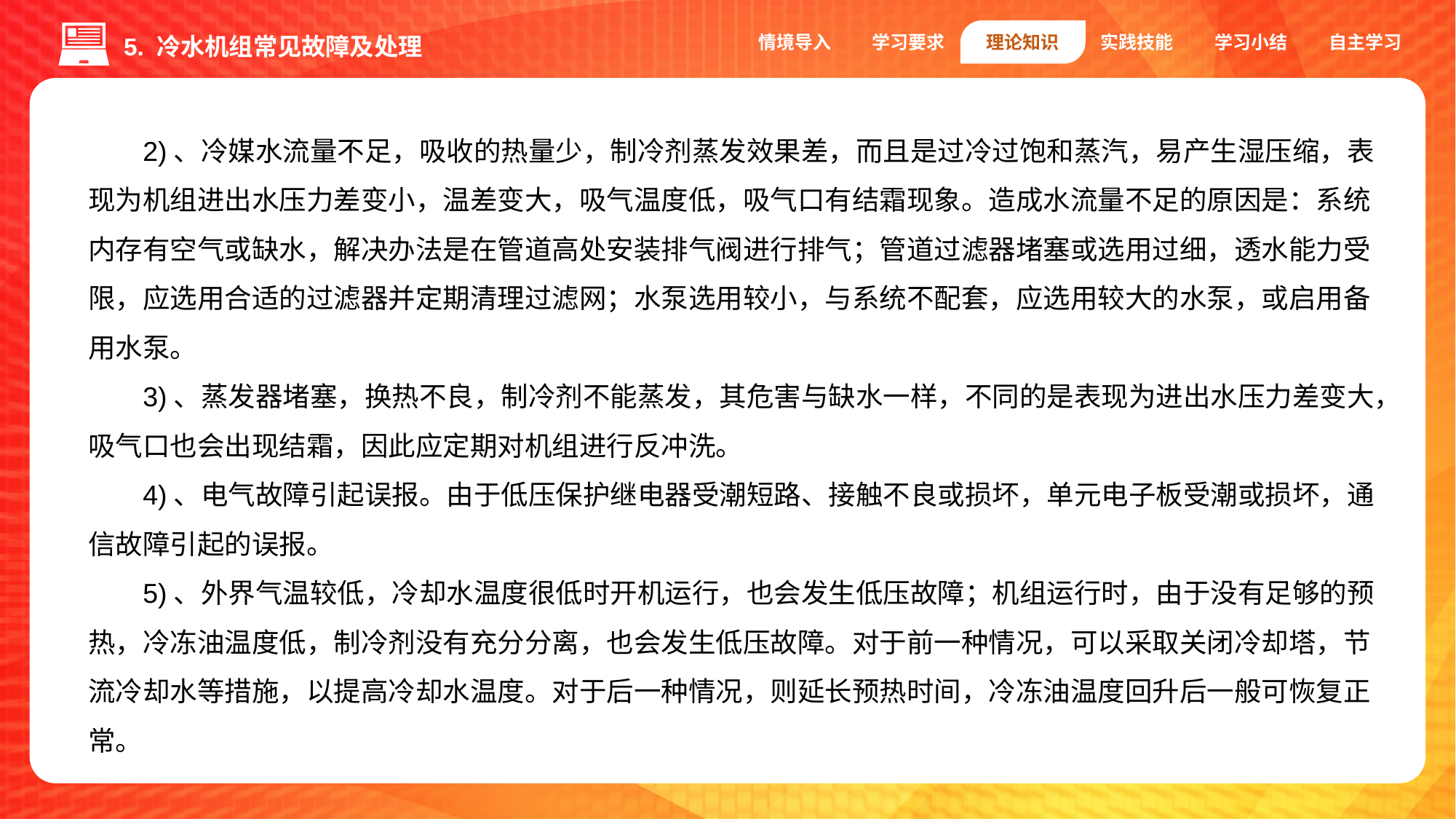

情境导入
学习要求
理论知识
实践技能
学习小结
自主学习

5. 冷水机组常见故障及处理
2)、冷媒水流量不足，吸收的热量少，制冷剂蒸发效果差，而且是过冷过饱和蒸汽，易产生湿压缩，表现为机组进出水压力差变小，温差变大，吸气温度低，吸气口有结霜现象。造成水流量不足的原因是：系统内存有空气或缺水，解决办法是在管道高处安装排气阀进行排气；管道过滤器堵塞或选用过细，透水能力受限，应选用合适的过滤器并定期清理过滤网；水泵选用较小，与系统不配套，应选用较大的水泵，或启用备用水泵。
3)、蒸发器堵塞，换热不良，制冷剂不能蒸发，其危害与缺水一样，不同的是表现为进出水压力差变大，吸气口也会出现结霜，因此应定期对机组进行反冲洗。
4)、电气故障引起误报。由于低压保护继电器受潮短路、接触不良或损坏，单元电子板受潮或损坏，通信故障引起的误报。
5)、外界气温较低，冷却水温度很低时开机运行，也会发生低压故障；机组运行时，由于没有足够的预热，冷冻油温度低，制冷剂没有充分分离，也会发生低压故障。对于前一种情况，可以采取关闭冷却塔，节流冷却水等措施，以提高冷却水温度。对于后一种情况，则延长预热时间，冷冻油温度回升后一般可恢复正常。